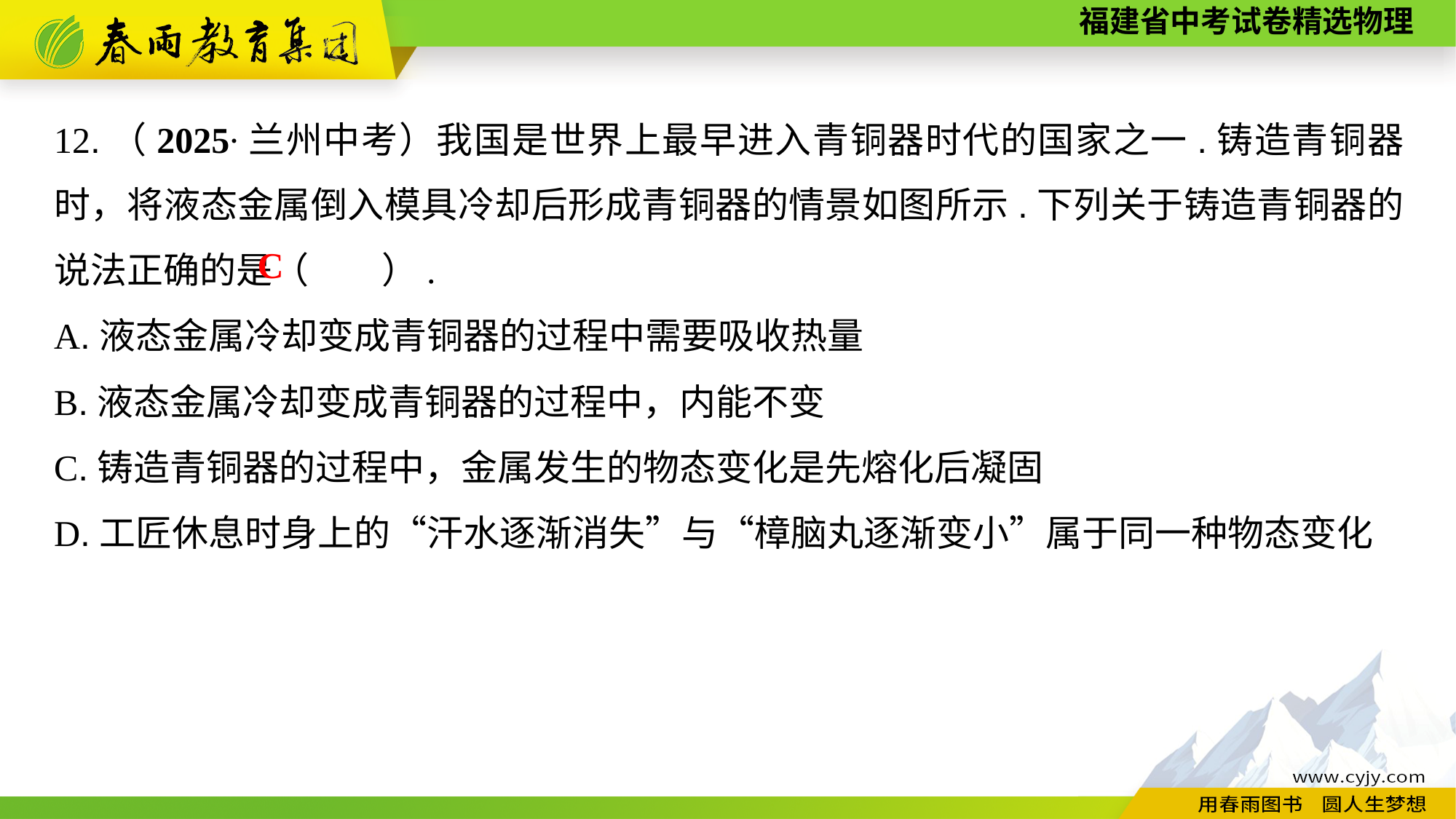

12.（2025∙兰州中考）我国是世界上最早进入青铜器时代的国家之一.铸造青铜器时，将液态金属倒入模具冷却后形成青铜器的情景如图所示.下列关于铸造青铜器的说法正确的是（　　）.
A.液态金属冷却变成青铜器的过程中需要吸收热量
B.液态金属冷却变成青铜器的过程中，内能不变
C.铸造青铜器的过程中，金属发生的物态变化是先熔化后凝固
D.工匠休息时身上的“汗水逐渐消失”与“樟脑丸逐渐变小”属于同一种物态变化
C